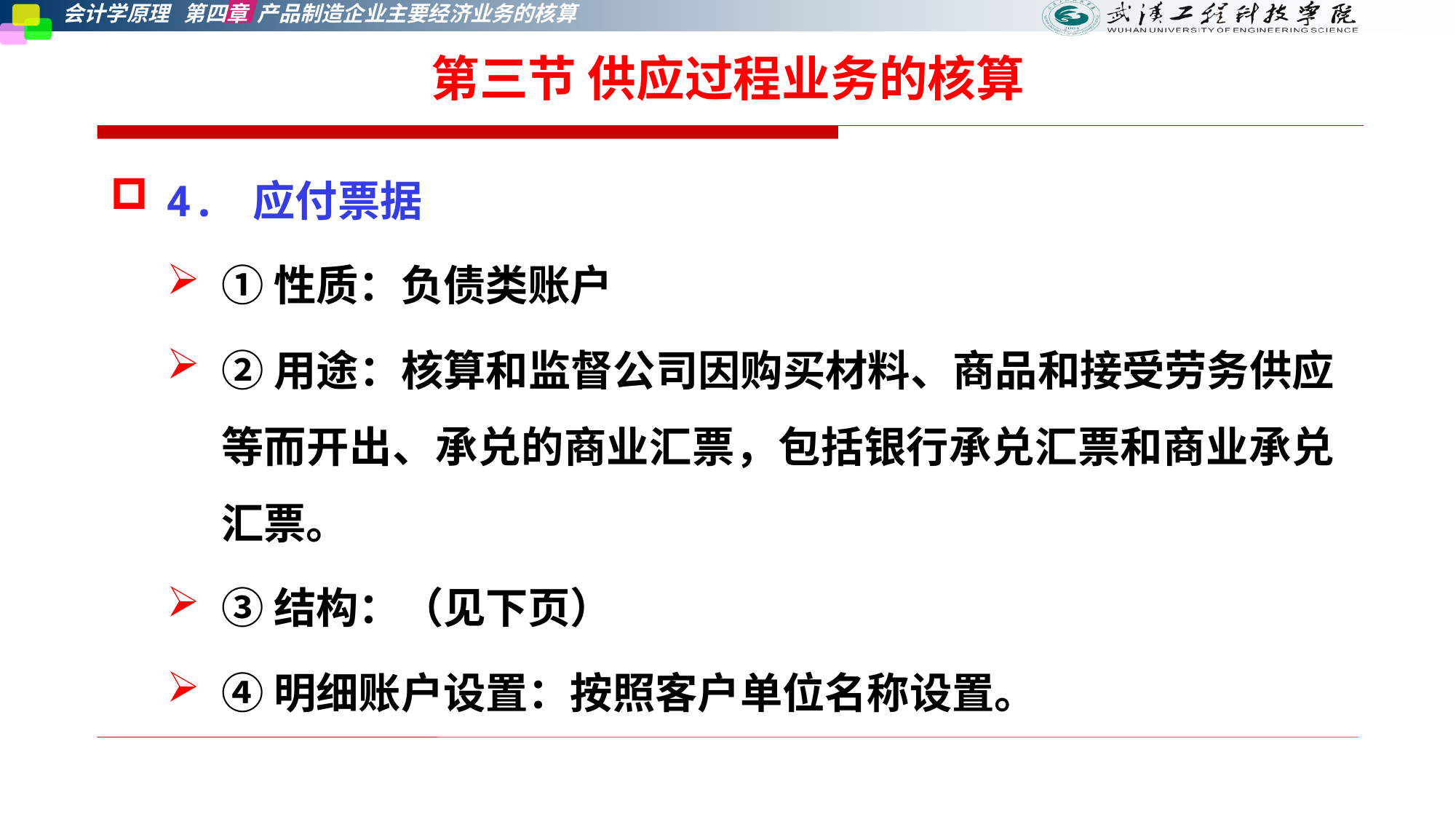

第三节 供应过程业务的核算
4. 应付票据
①性质：负债类账户
②用途：核算和监督公司因购买材料、商品和接受劳务供应等而开出、承兑的商业汇票，包括银行承兑汇票和商业承兑汇票。
③结构：（见下页）
④明细账户设置：按照客户单位名称设置。